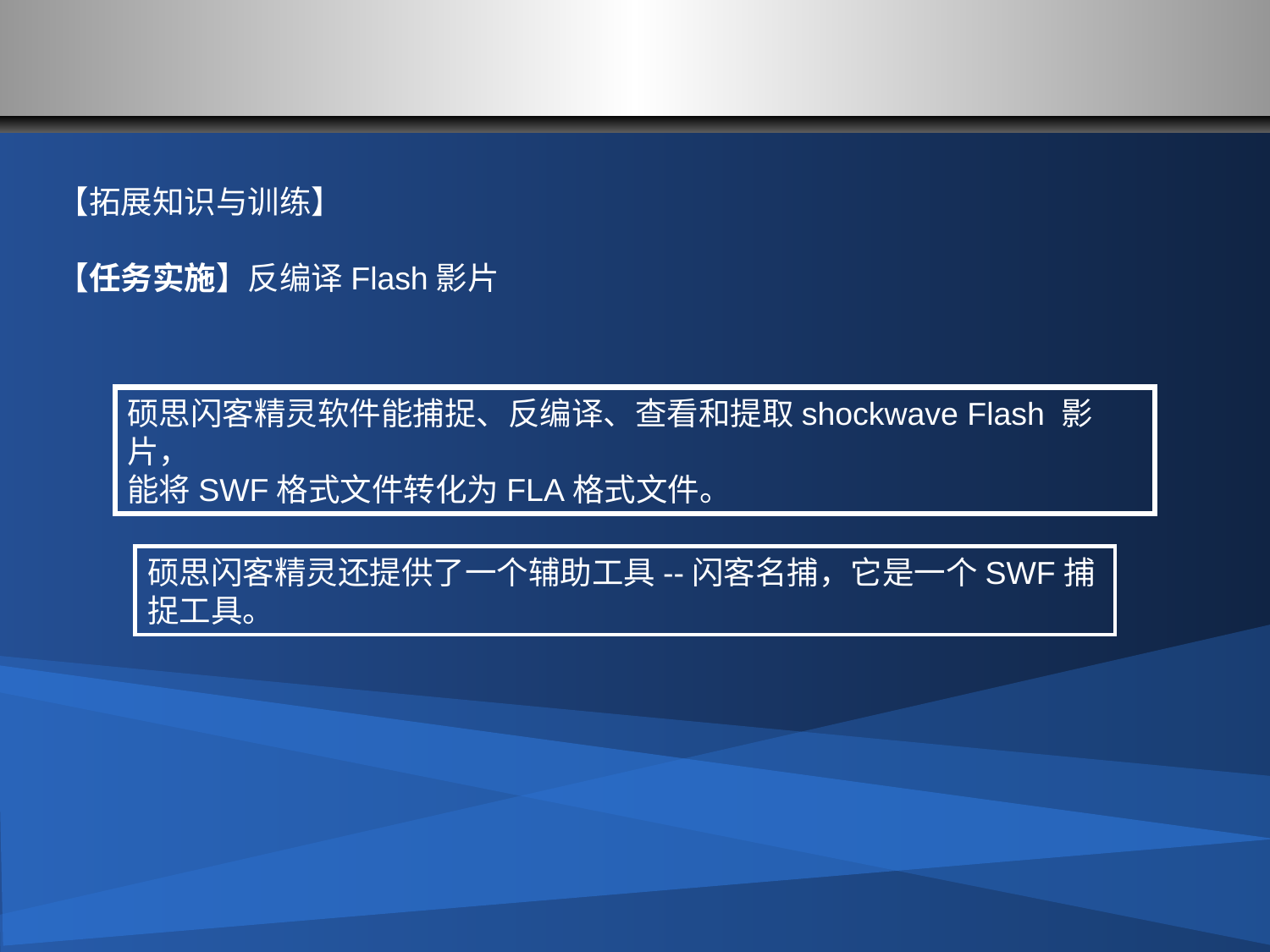

#
【拓展知识与训练】

【任务实施】反编译Flash影片
硕思闪客精灵软件能捕捉、反编译、查看和提取shockwave Flash 影片，
能将SWF格式文件转化为FLA格式文件。
硕思闪客精灵还提供了一个辅助工具--闪客名捕，它是一个SWF捕捉工具。